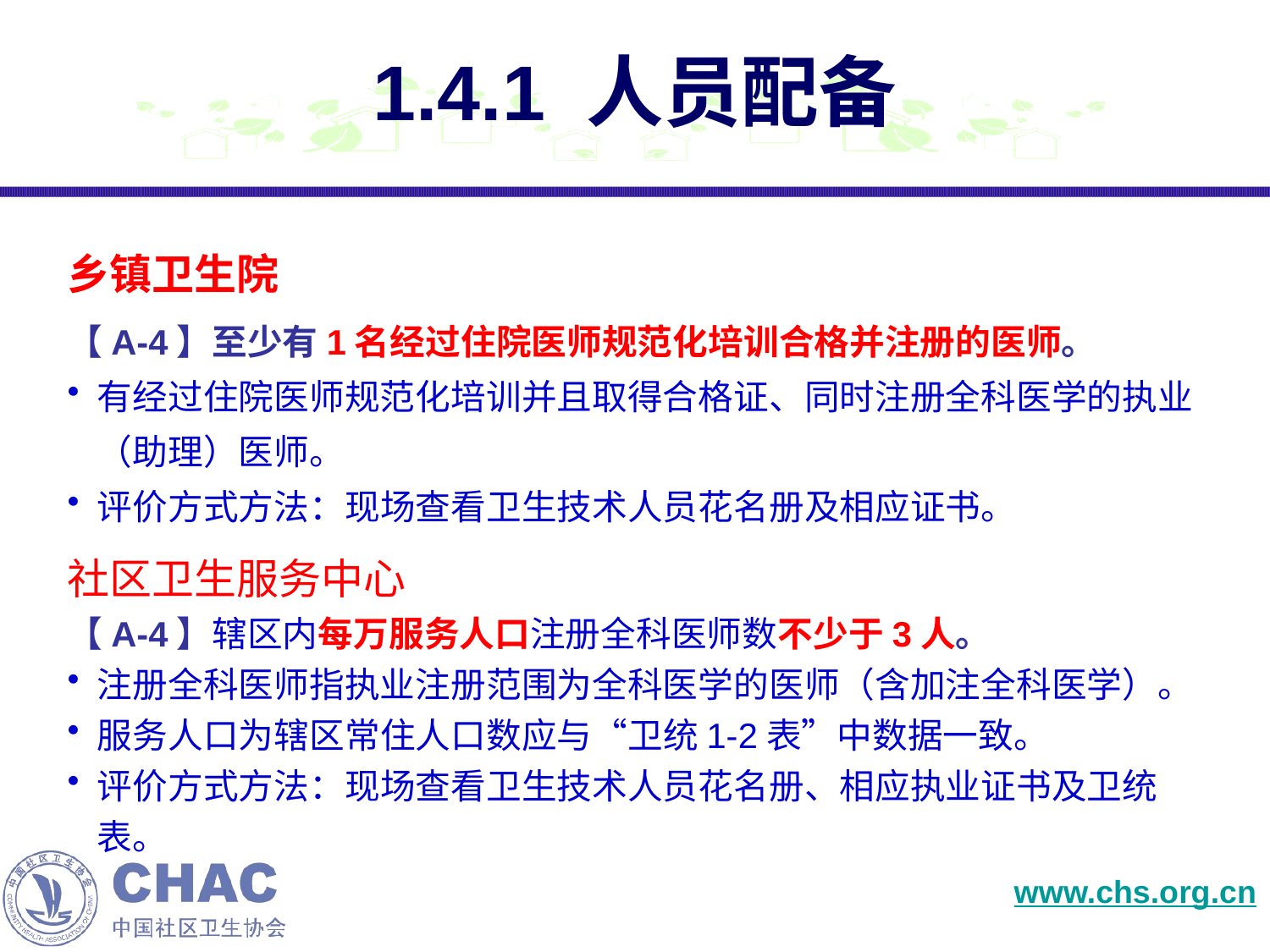

# 1.4.1 人员配备
乡镇卫生院
【A-4】至少有1名经过住院医师规范化培训合格并注册的医师。
有经过住院医师规范化培训并且取得合格证、同时注册全科医学的执业（助理）医师。
评价方式方法：现场查看卫生技术人员花名册及相应证书。
社区卫生服务中心
【A-4】辖区内每万服务人口注册全科医师数不少于3人。
注册全科医师指执业注册范围为全科医学的医师（含加注全科医学）。
服务人口为辖区常住人口数应与“卫统1-2表”中数据一致。
评价方式方法：现场查看卫生技术人员花名册、相应执业证书及卫统表。